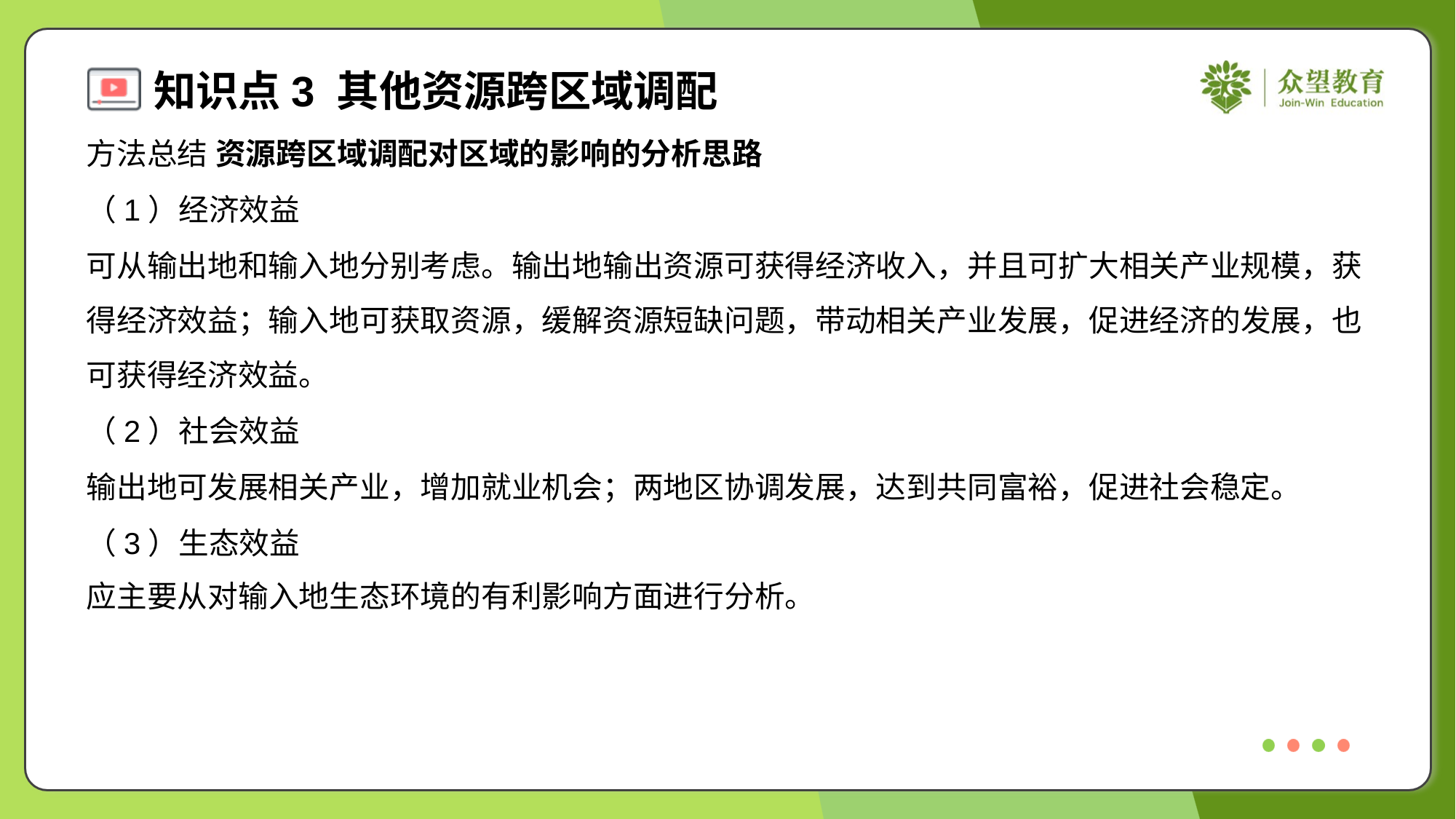

方法总结 资源跨区域调配对区域的影响的分析思路
（1）经济效益
可从输出地和输入地分别考虑。输出地输出资源可获得经济收入，并且可扩大相关产业规模，获
得经济效益；输入地可获取资源，缓解资源短缺问题，带动相关产业发展，促进经济的发展，也
可获得经济效益。
（2）社会效益
输出地可发展相关产业，增加就业机会；两地区协调发展，达到共同富裕，促进社会稳定。
（3）生态效益
应主要从对输入地生态环境的有利影响方面进行分析。